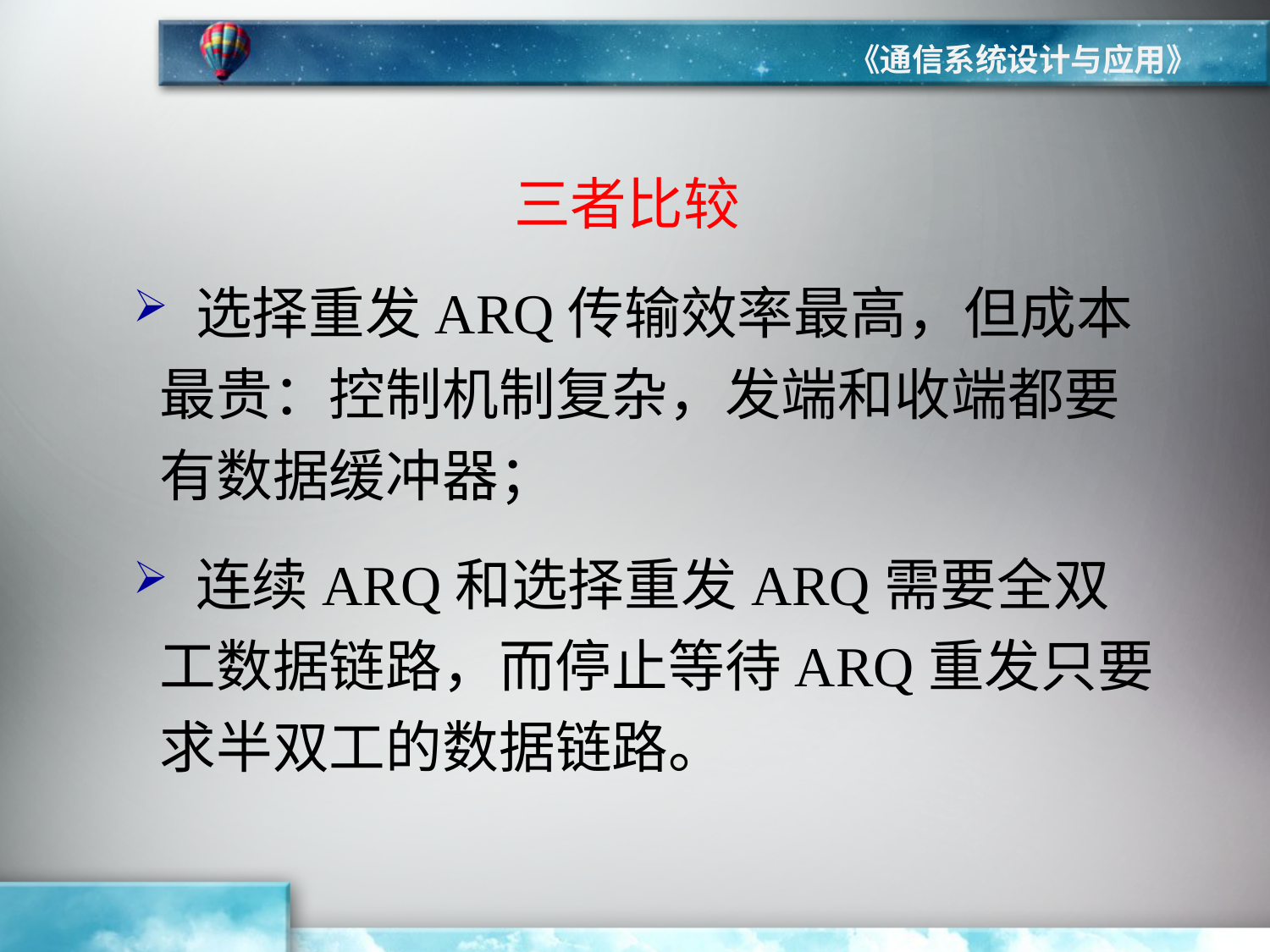

《通信系统设计与应用》
三者比较
 选择重发ARQ传输效率最高，但成本最贵：控制机制复杂，发端和收端都要有数据缓冲器；
 连续ARQ和选择重发ARQ需要全双工数据链路，而停止等待ARQ重发只要求半双工的数据链路。